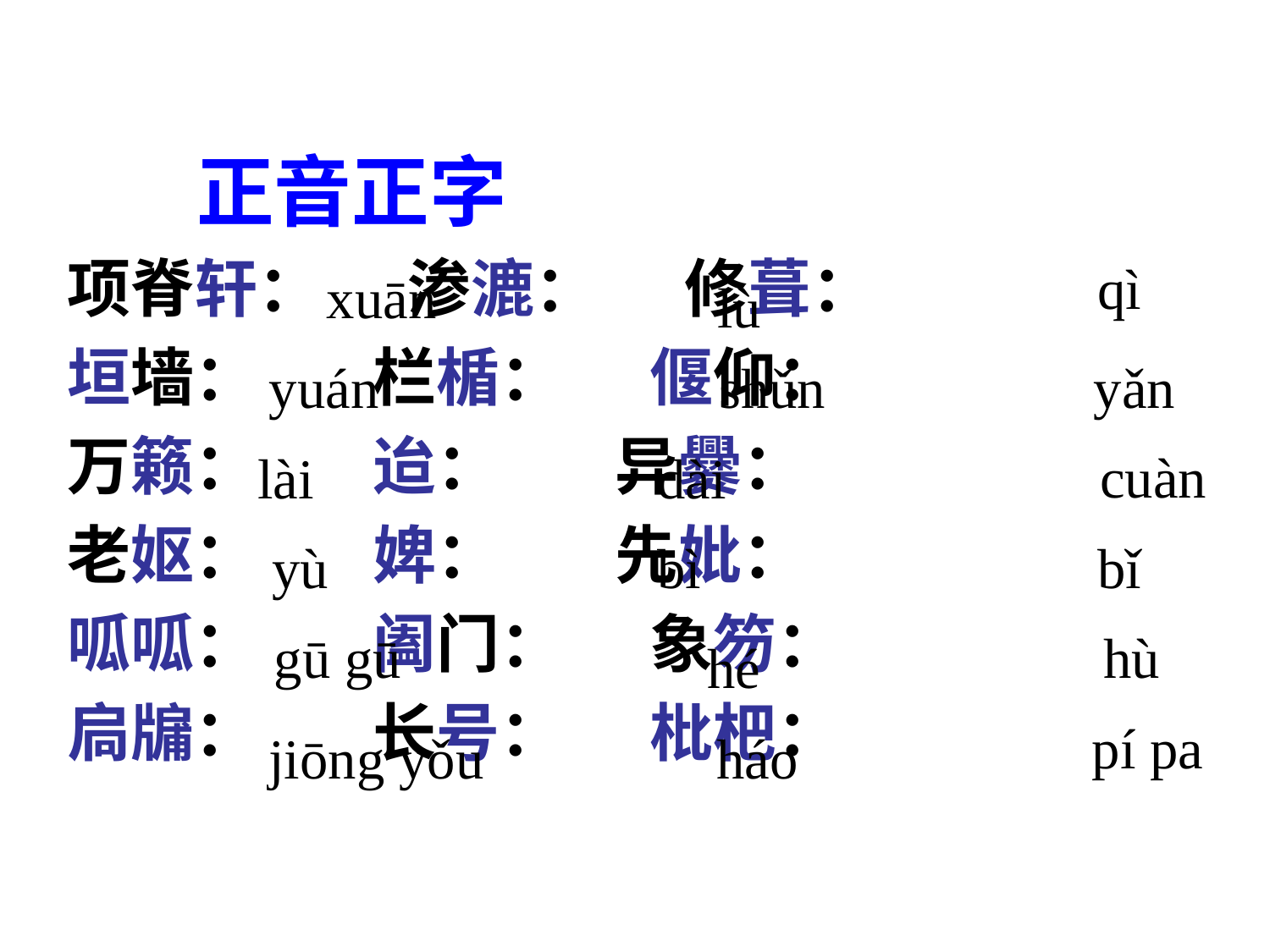

正音正字
 项脊轩：      渗漉：      修葺：
 垣墙：        栏楯：      偃仰：
 万籁：        迨：        异爨：
 老妪：        婢：        先妣：
 呱呱：        阖门：      象笏：
 扃牖：        长号：      枇杷：
qì
xuān
lù
yuán
yǎn
shǔn
cuàn
lài
dài
yù
bì
bǐ
gū gū
hù
hé
pí pa
jiōng yǒu
háo